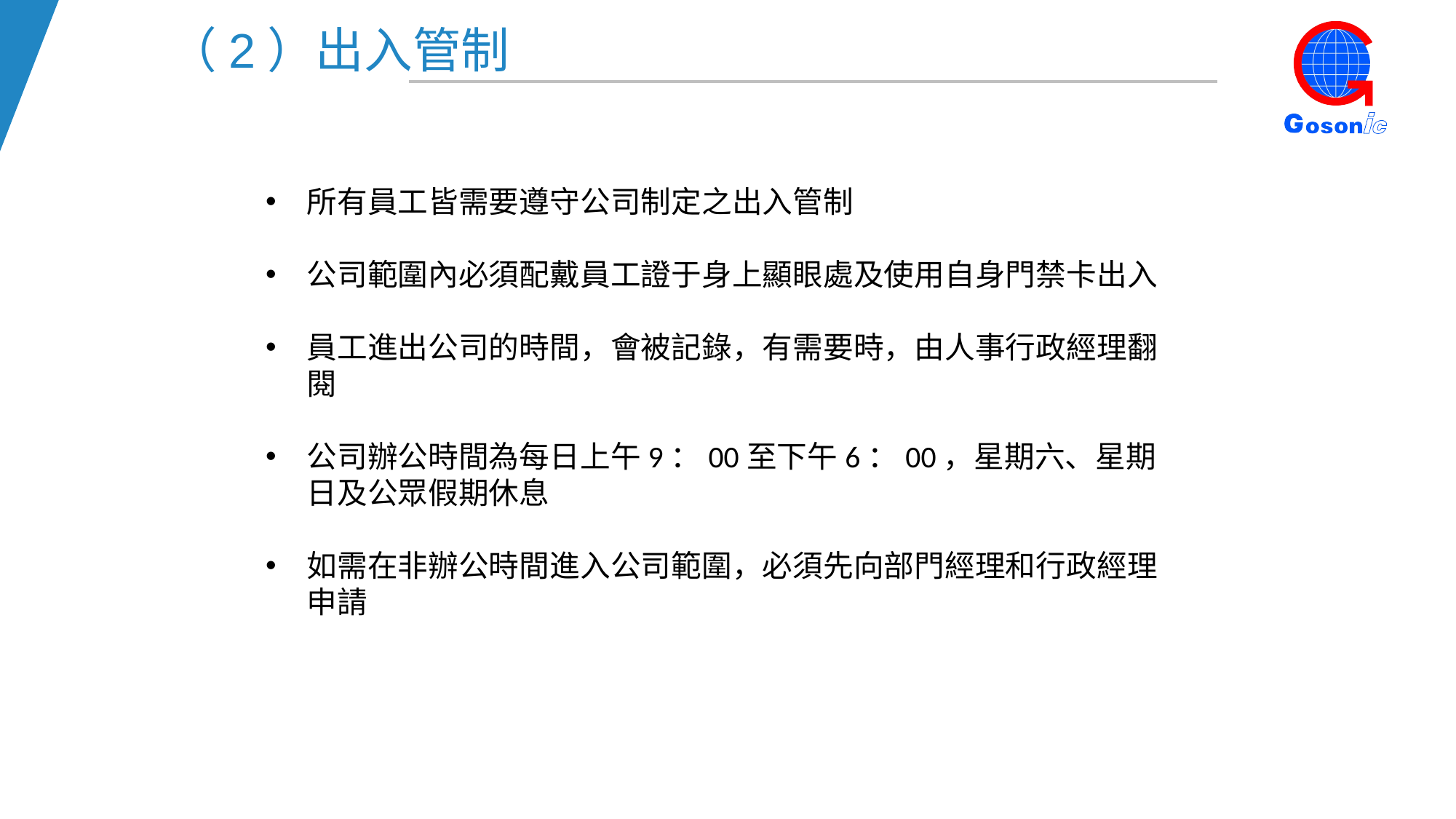

（2）出入管制
所有員工皆需要遵守公司制定之出入管制

公司範圍內必須配戴員工證于身上顯眼處及使用自身門禁卡出入

員工進出公司的時間，會被記錄，有需要時，由人事行政經理翻閱

公司辦公時間為每日上午9：00至下午6：00，星期六、星期日及公眾假期休息

如需在非辦公時間進入公司範圍，必須先向部門經理和行政經理申請